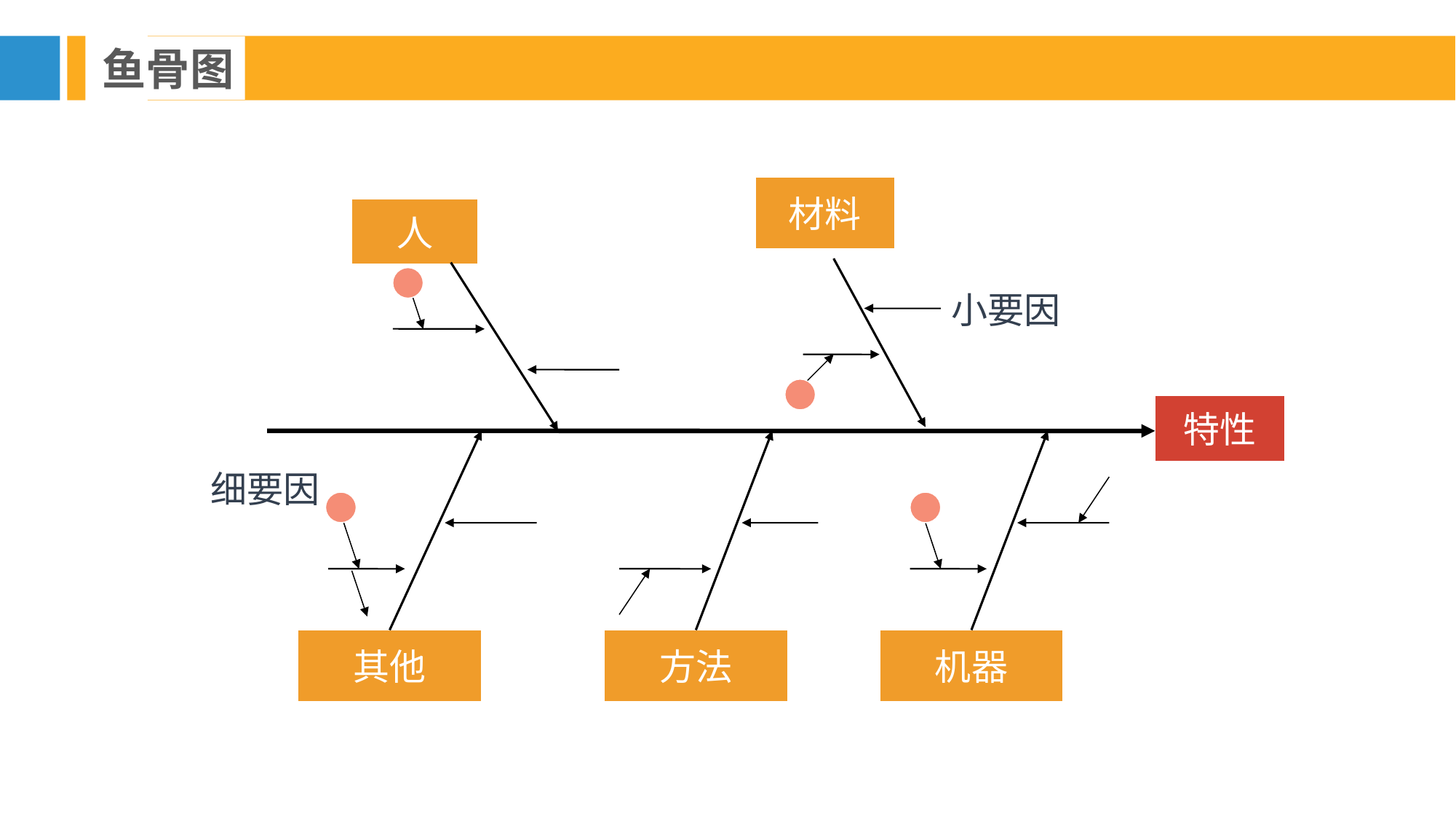

鱼骨图

材料
人

小要因

特性

细要因

其他
方法
机器